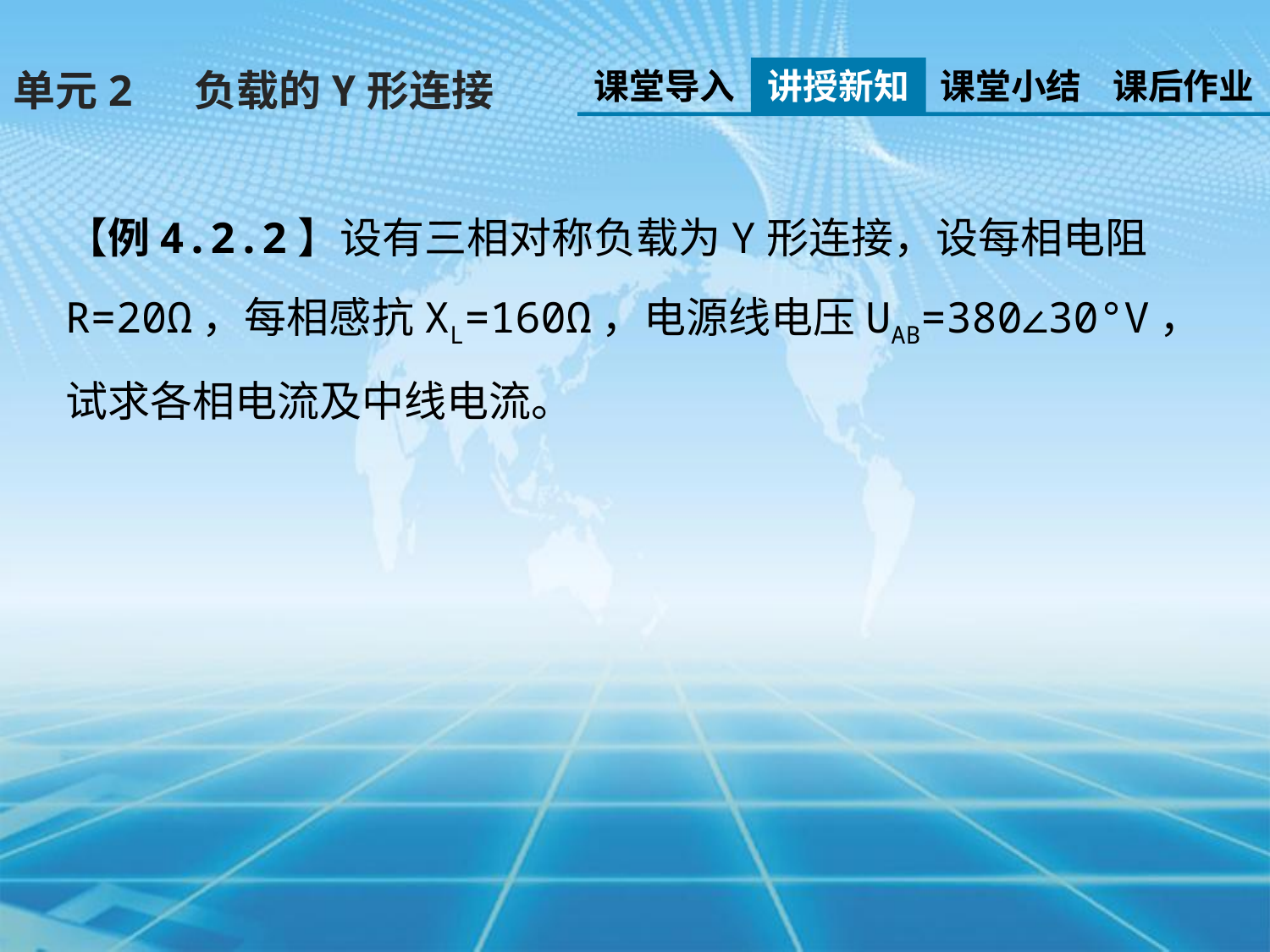

课堂导入
讲授新知
课堂小结
课后作业
单元2  负载的Y形连接
【例4.2.2】设有三相对称负载为Y形连接，设每相电阻R=20Ω，每相感抗XL=160Ω，电源线电压UAB=380∠30°V，试求各相电流及中线电流。